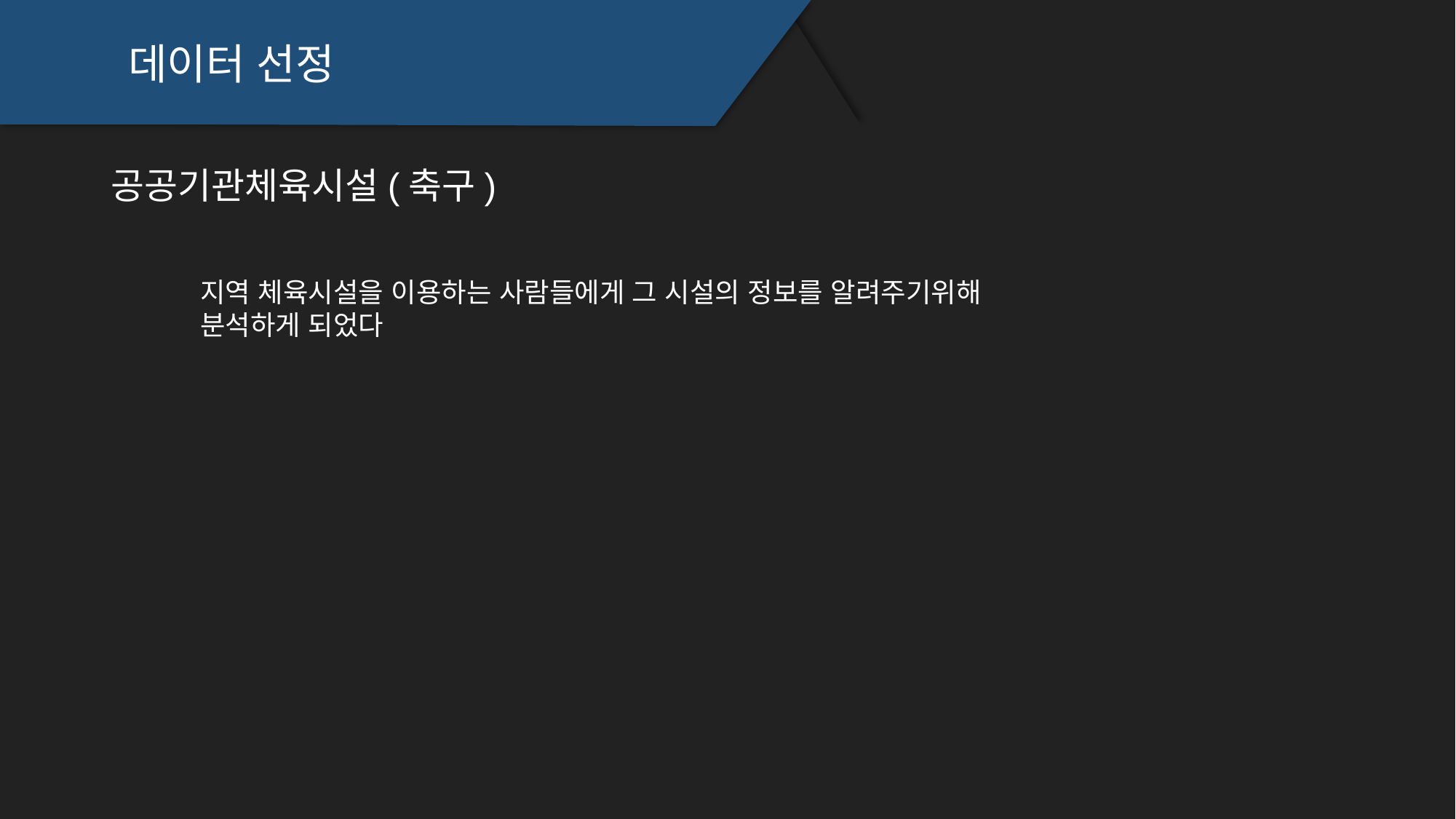

데이터 선정
공공기관체육시설(축구)
지역 체육시설을 이용하는 사람들에게 그 시설의 정보를 알려주기위해 분석하게 되었다